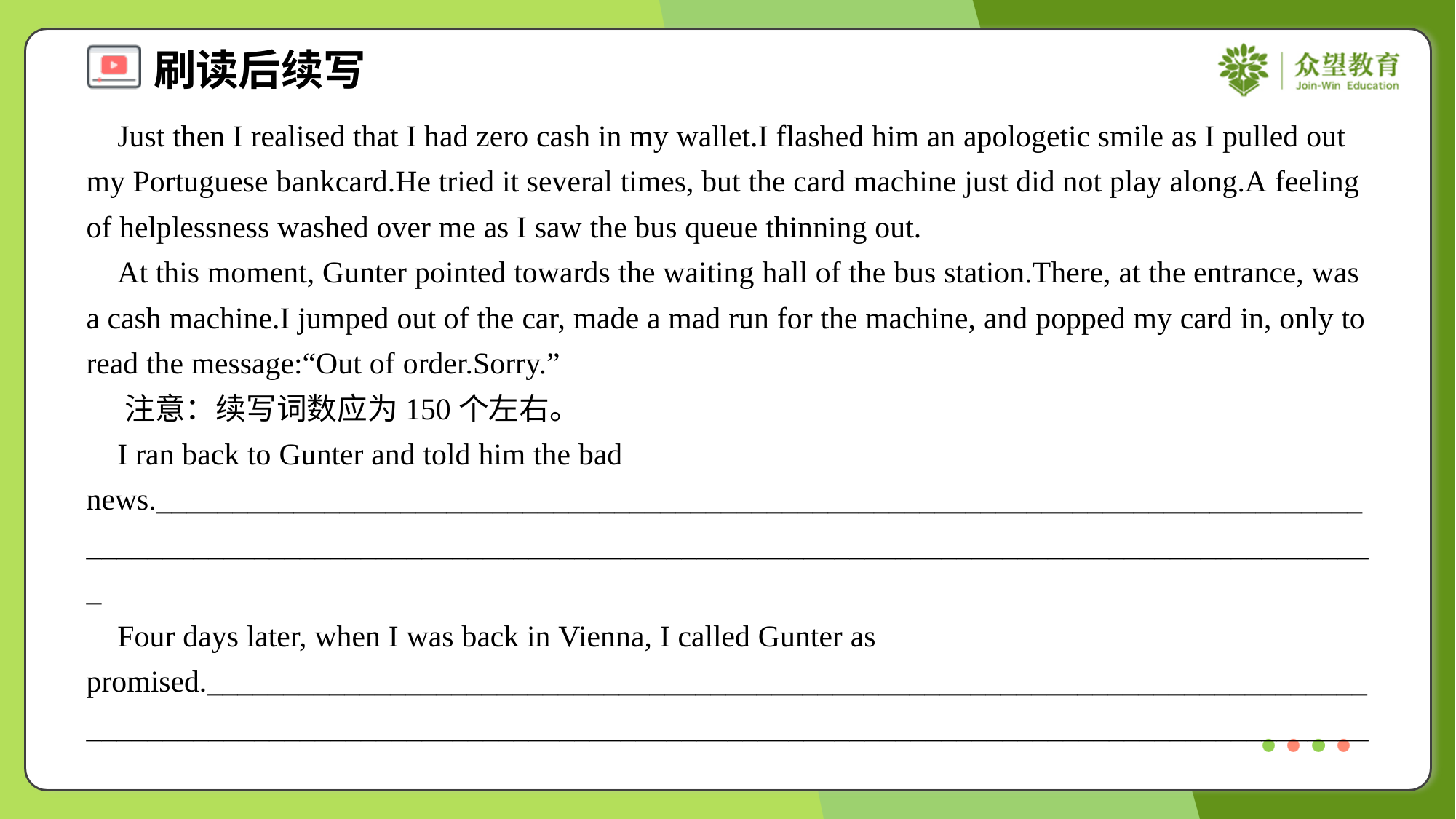

Just then I realised that I had zero cash in my wallet.I flashed him an apologetic smile as I pulled out my Portuguese bankcard.He tried it several times, but the card machine just did not play along.A feeling of helplessness washed over me as I saw the bus queue thinning out.
    At this moment, Gunter pointed towards the waiting hall of the bus station.There, at the entrance, was a cash machine.I jumped out of the car, made a mad run for the machine, and popped my card in, only to read the message:“Out of order.Sorry.”
    注意：续写词数应为150个左右。
    I ran back to Gunter and told him the bad news.____________________________________________________________________________________________________________________________________________________________________
    Four days later, when I was back in Vienna, I called Gunter as promised.________________________________________________________________________________________________________________________________________________________________